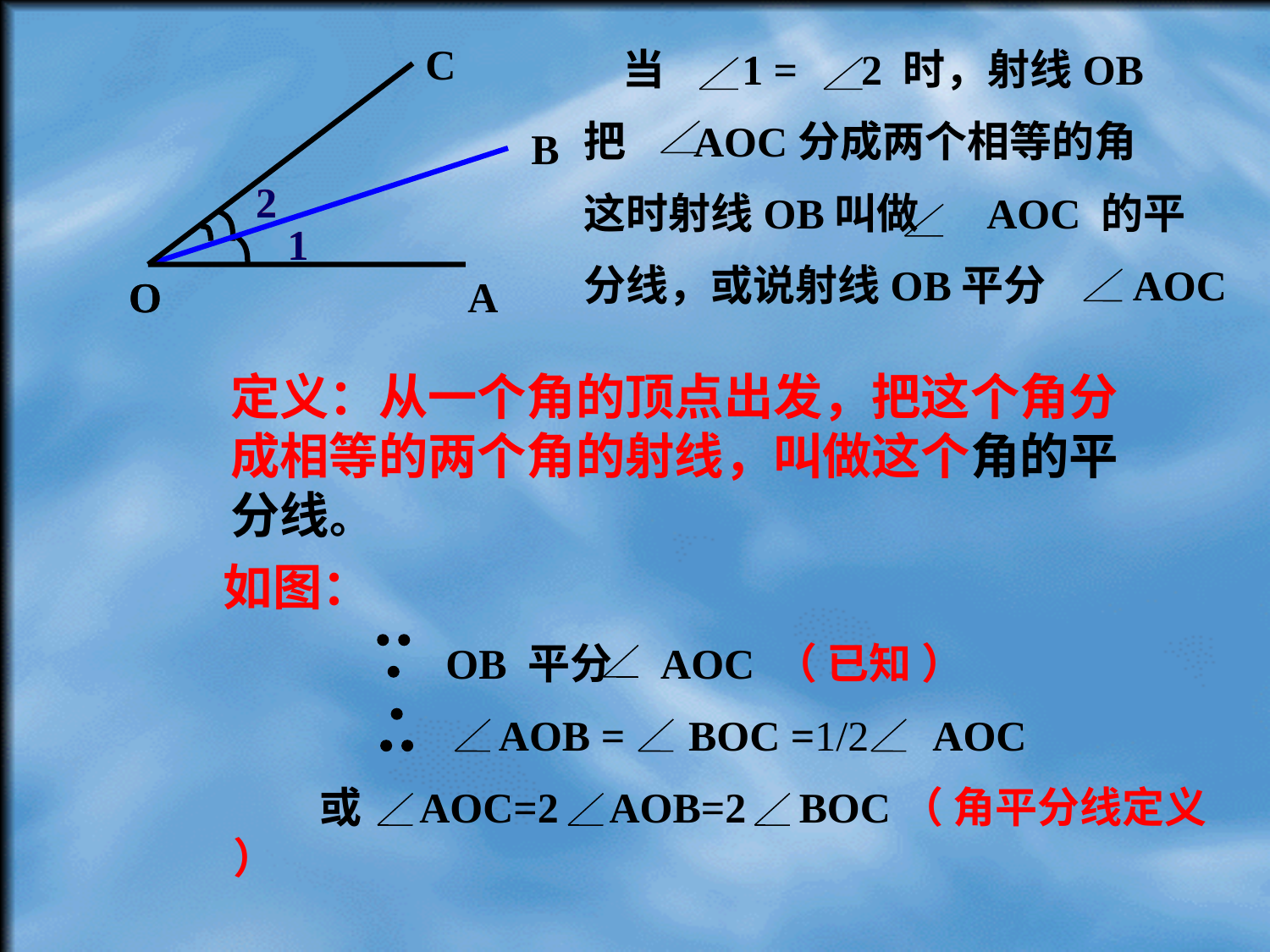

C

A
O
   当       1 =      2 时，射线OB
把      AOC分成两个相等的角
这时射线OB叫做      AOC 的平
分线，或说射线OB平分        AOC

B

O
2

1
2

1
定义：从一个角的顶点出发，把这个角分成相等的两个角的射线，叫做这个角的平分线。
如图：
                     OB 平分    AOC （ 已知 ）
                          AOB =      BOC =1/2      AOC
         或     AOC=2     AOB=2     BOC（ 角平分线定义 ）